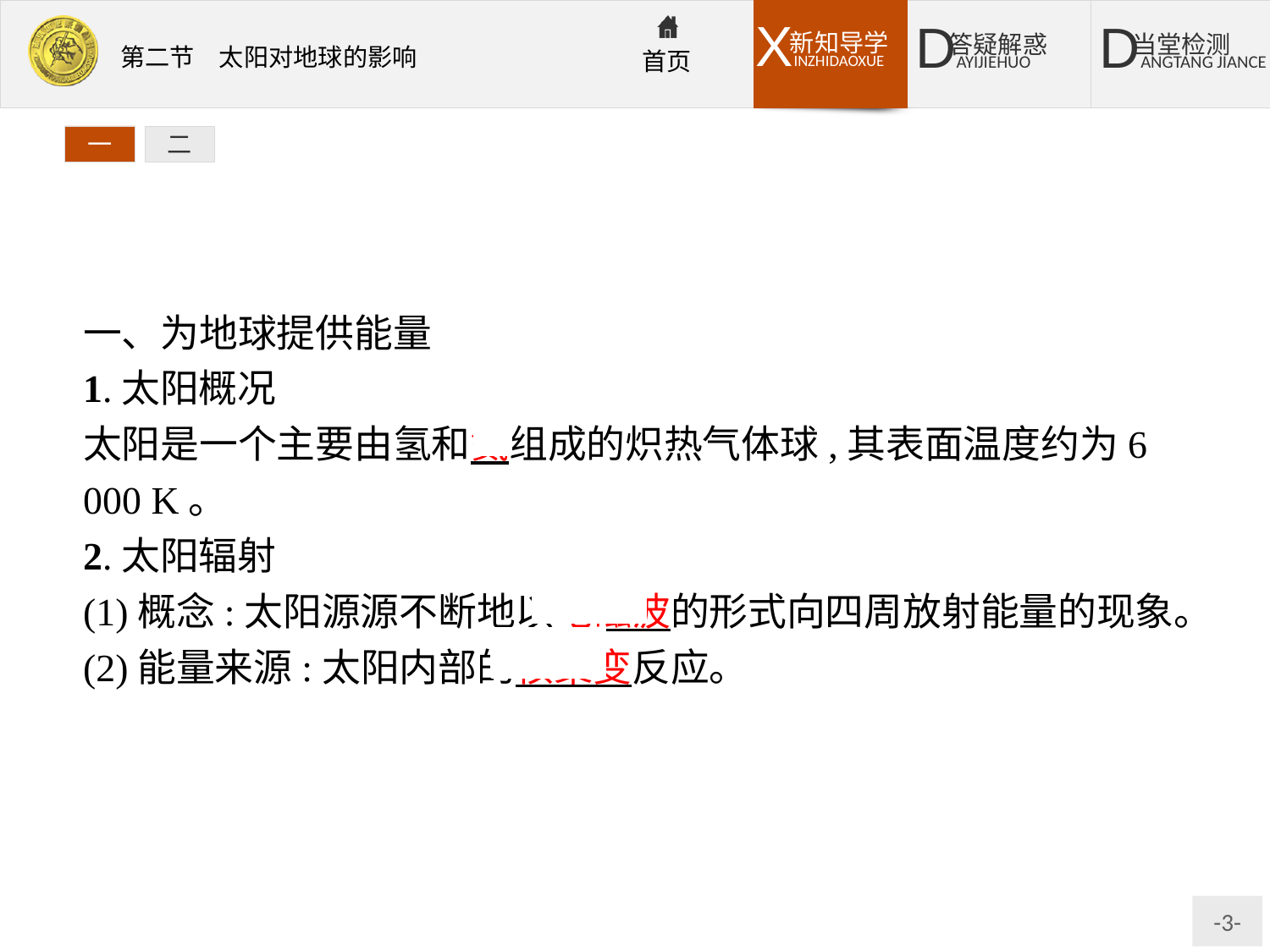

一
二
一、为地球提供能量
1.太阳概况
太阳是一个主要由氢和氦组成的炽热气体球,其表面温度约为6 000 K。
2.太阳辐射
(1)概念:太阳源源不断地以电磁波的形式向四周放射能量的现象。
(2)能量来源:太阳内部的核聚变反应。